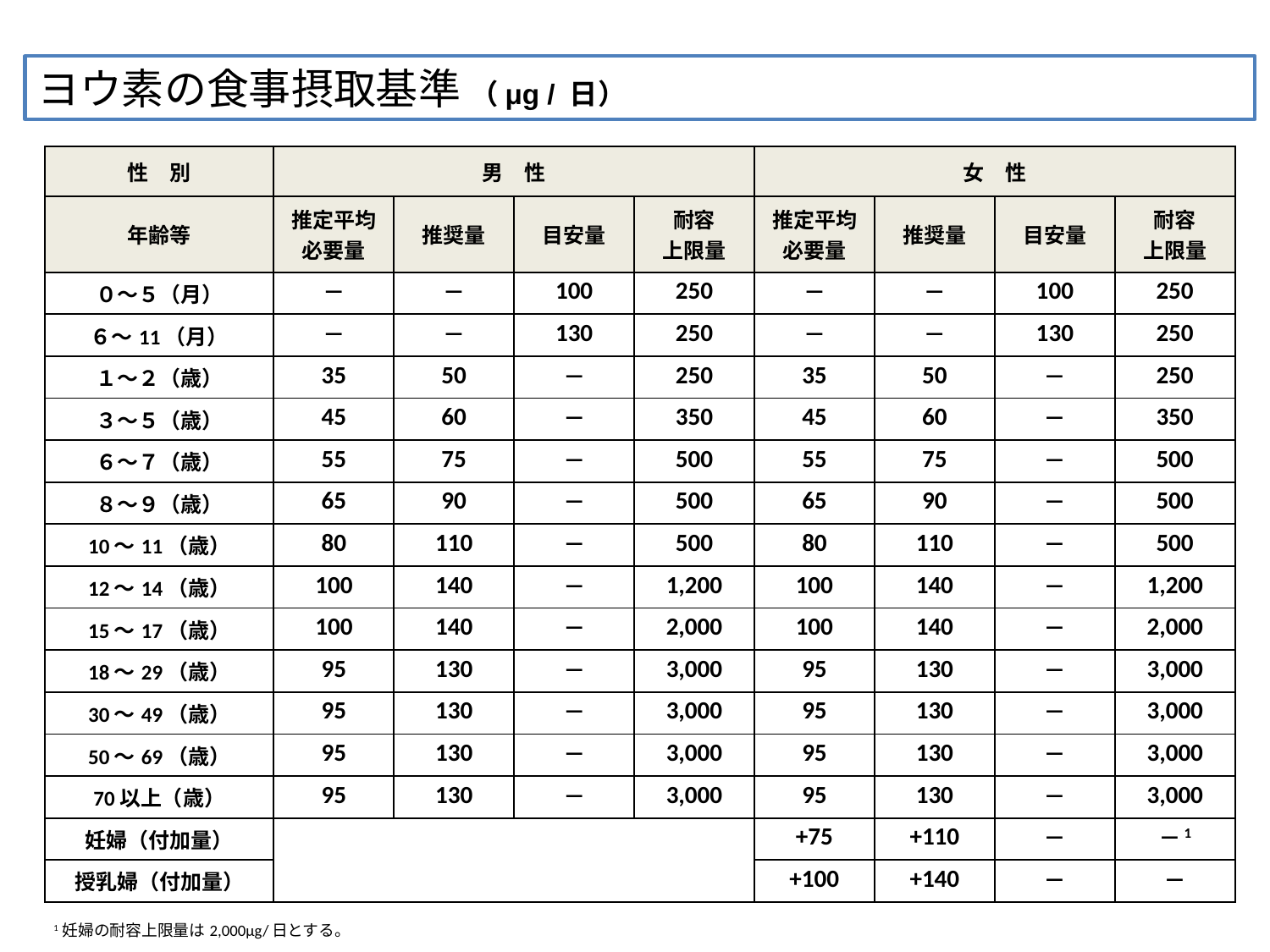

ヨウ素の食事摂取基準 （μg / 日）
| 性　別 | 男　性 |  |  |  | 女　性 |  |  |  |
| --- | --- | --- | --- | --- | --- | --- | --- | --- |
| 年齢等 | 推定平均 必要量 | 推奨量 | 目安量 | 耐容 上限量 | 推定平均 必要量 | 推奨量 | 目安量 | 耐容 上限量 |
| ０～５（月） | ― | ― | 100 | 250 | ― | ― | 100 | 250 |
| ６～11（月） | ― | ― | 130 | 250 | ― | ― | 130 | 250 |
| １～２（歳） | 35 | 50 | ― | 250 | 35 | 50 | ― | 250 |
| ３～５（歳） | 45 | 60 | ― | 350 | 45 | 60 | ― | 350 |
| ６～７（歳） | 55 | 75 | ― | 500 | 55 | 75 | ― | 500 |
| ８～９（歳） | 65 | 90 | ― | 500 | 65 | 90 | ― | 500 |
| 10～11（歳） | 80 | 110 | ― | 500 | 80 | 110 | ― | 500 |
| 12～14（歳） | 100 | 140 | ― | 1,200 | 100 | 140 | ― | 1,200 |
| 15～17（歳） | 100 | 140 | ― | 2,000 | 100 | 140 | ― | 2,000 |
| 18～29（歳） | 95 | 130 | ― | 3,000 | 95 | 130 | ― | 3,000 |
| 30～49（歳） | 95 | 130 | ― | 3,000 | 95 | 130 | ― | 3,000 |
| 50～69（歳） | 95 | 130 | ― | 3,000 | 95 | 130 | ― | 3,000 |
| 70以上（歳） | 95 | 130 | ― | 3,000 | 95 | 130 | ― | 3,000 |
| 妊婦（付加量） |  |  |  |  | +75 | +110 | ― | ― 1 |
| 授乳婦（付加量） |  |  |  |  | +100 | +140 | ― | ― |
| 1 妊婦の耐容上限量は2,000μg/日とする。 |  |  |  |  |  |  |  |  |